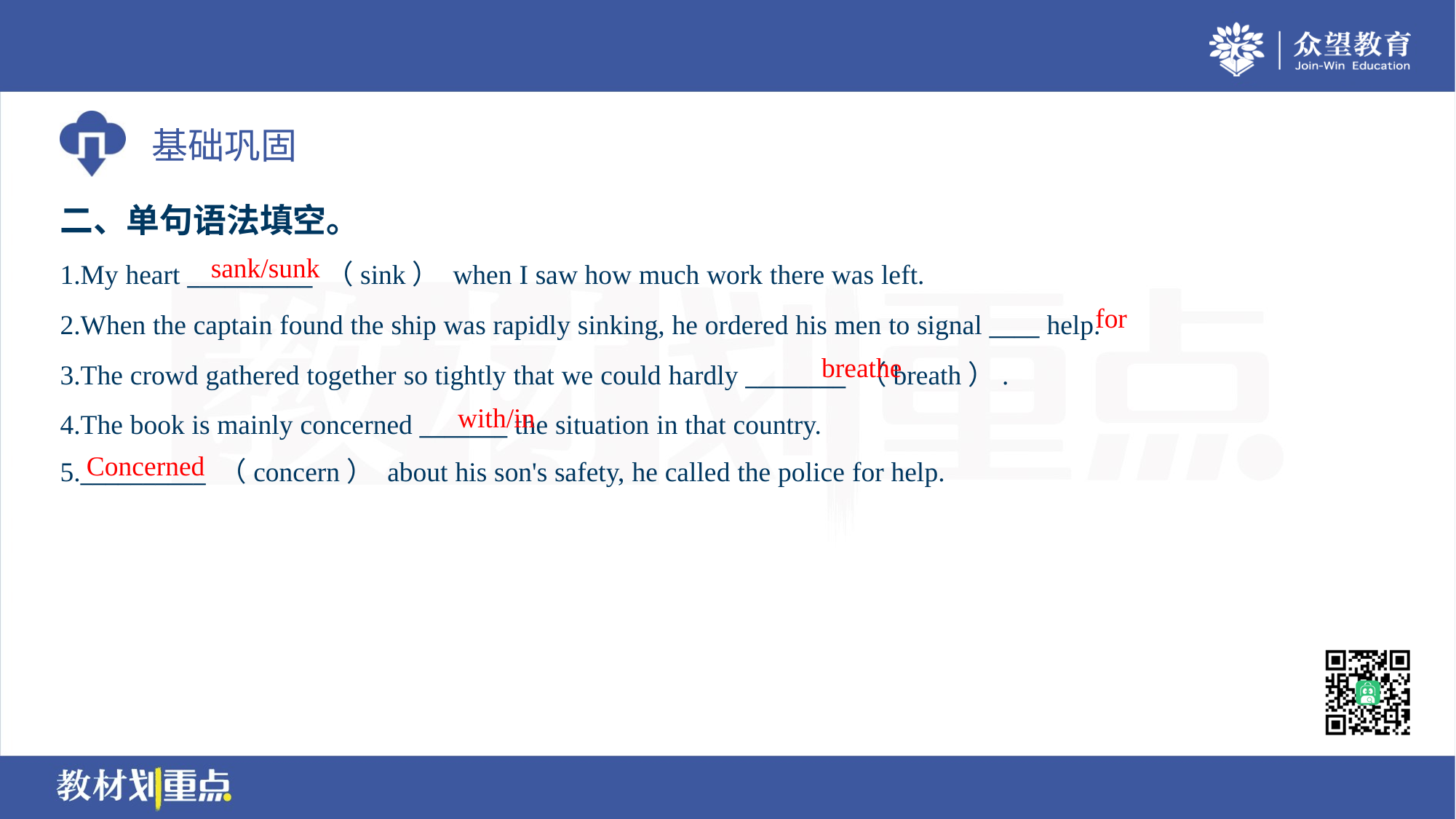

二、单句语法填空。
sank/sunk
1.My heart __________ （sink） when I saw how much work there was left.
2.When the captain found the ship was rapidly sinking, he ordered his men to signal ____ help.
3.The crowd gathered together so tightly that we could hardly ________ （breath）.
4.The book is mainly concerned _______ the situation in that country.
5.__________ （concern） about his son's safety, he called the police for help.
for
breathe
with/in
Concerned